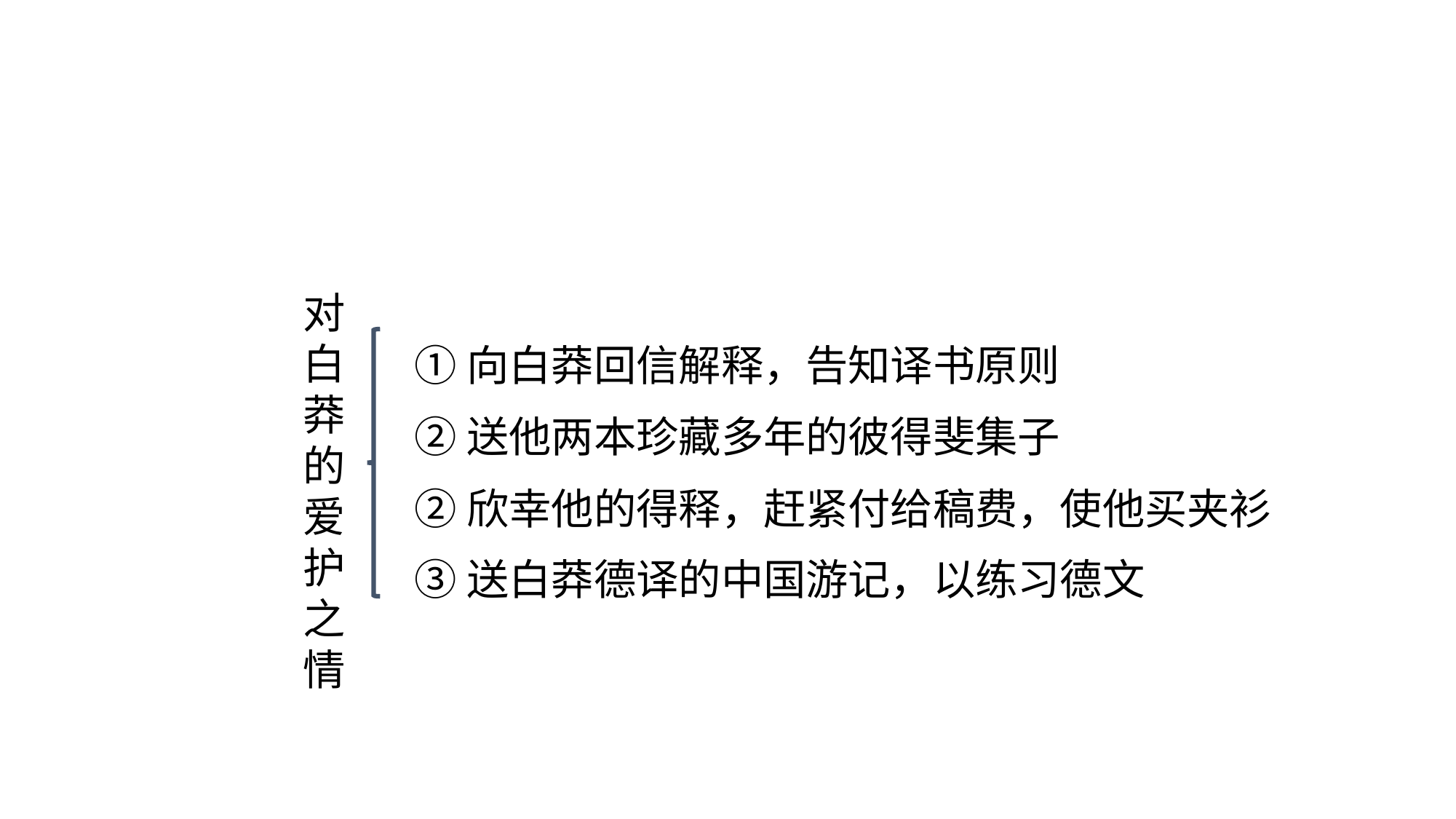

#
对白莽的爱护之情
①向白莽回信解释，告知译书原则
②送他两本珍藏多年的彼得斐集子
②欣幸他的得释，赶紧付给稿费，使他买夹衫
③送白莽德译的中国游记，以练习德文